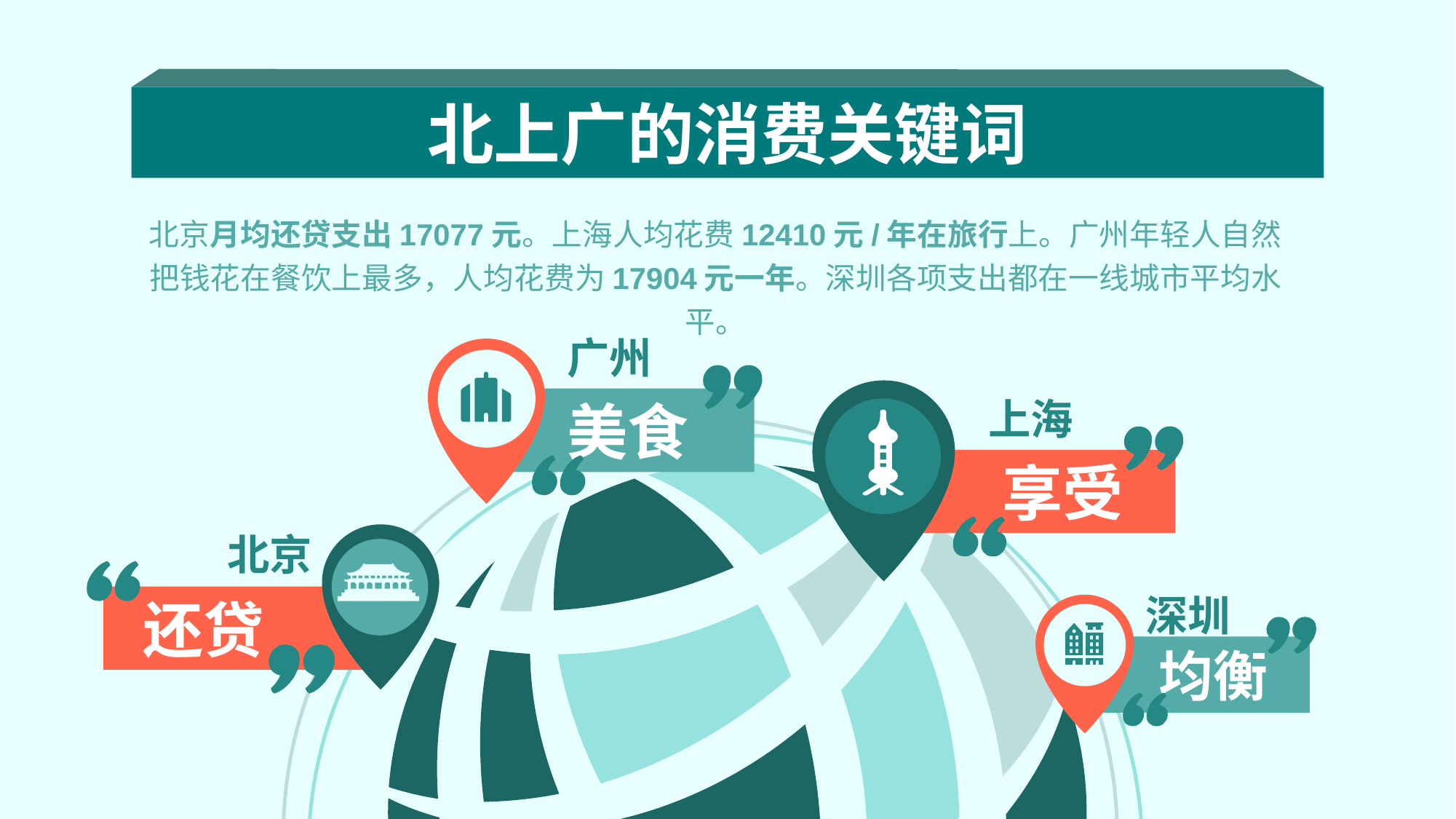

北上广的消费关键词
北京月均还贷支出17077元。上海人均花费12410元/年在旅行上。广州年轻人自然把钱花在餐饮上最多，人均花费为17904元一年。深圳各项支出都在一线城市平均水平。

广州

上海
     美食

      享受

北京

 还贷

深圳

     均衡